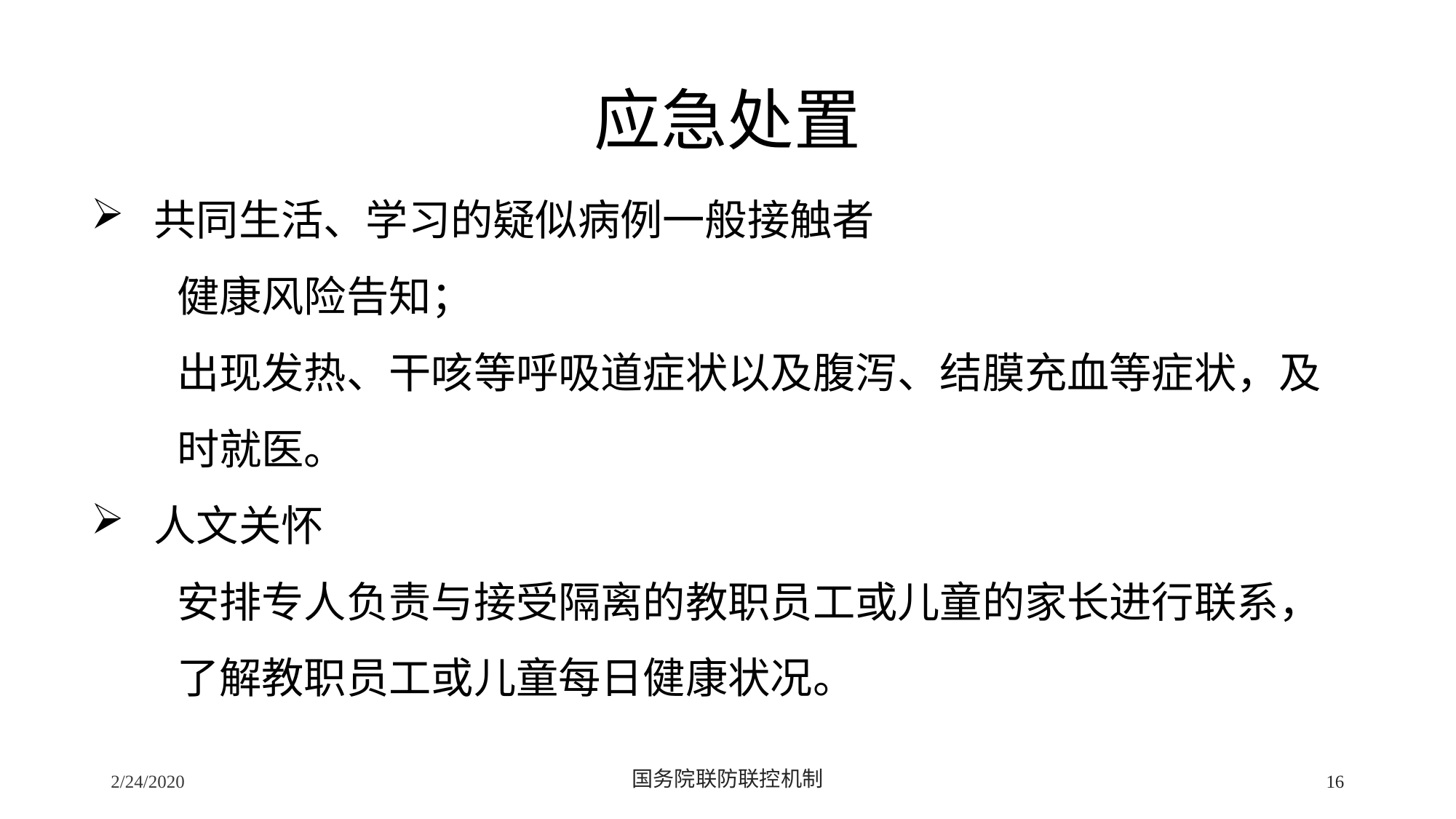

# 应急处置
  共同生活、学习的疑似病例一般接触者
健康风险告知；
出现发热、干咳等呼吸道症状以及腹泻、结膜充血等症状，及
时就医。
  人文关怀
安排专人负责与接受隔离的教职员工或儿童的家长进行联系，
了解教职员工或儿童每日健康状况。
2/24/2020
国务院联防联控机制
16